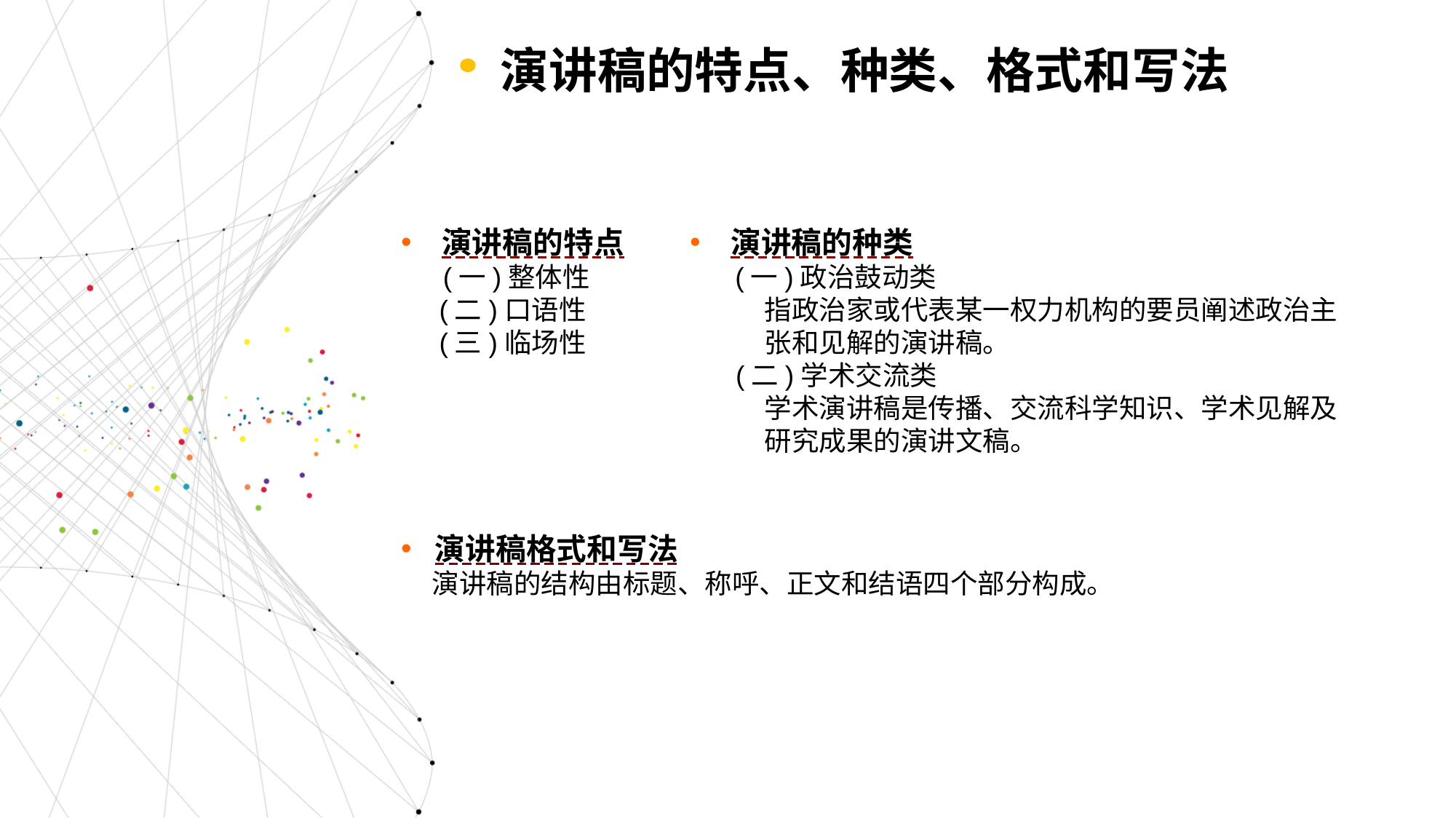

演讲稿的特点、种类、格式和写法

演讲稿的特点
       (一)整体性
     (二)口语性
     (三)临场性

演讲稿的种类
       (一)政治鼓动类
           指政治家或代表某一权力机构的要员阐述政治主
           张和见解的演讲稿。
      (二)学术交流类
           学术演讲稿是传播、交流科学知识、学术见解及
           研究成果的演讲文稿。

演讲稿格式和写法
    演讲稿的结构由标题、称呼、正文和结语四个部分构成。